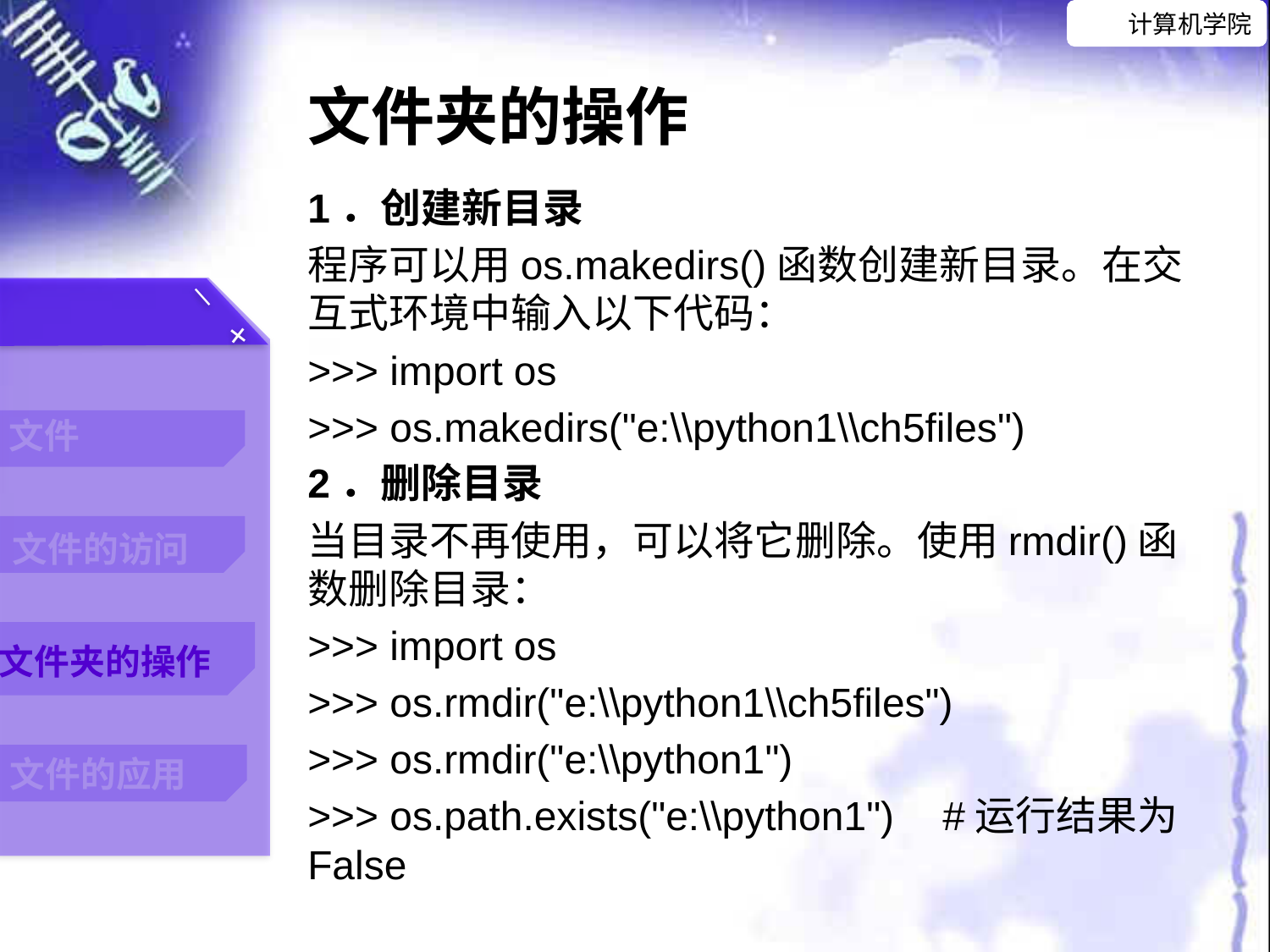

文件夹的操作
1．创建新目录
程序可以用os.makedirs()函数创建新目录。在交互式环境中输入以下代码：
>>> import os
>>> os.makedirs("e:\\python1\\ch5files")
2．删除目录
当目录不再使用，可以将它删除。使用rmdir()函数删除目录：
>>> import os
>>> os.rmdir("e:\\python1\\ch5files")
>>> os.rmdir("e:\\python1")
>>> os.path.exists("e:\\python1") 	#运行结果为False